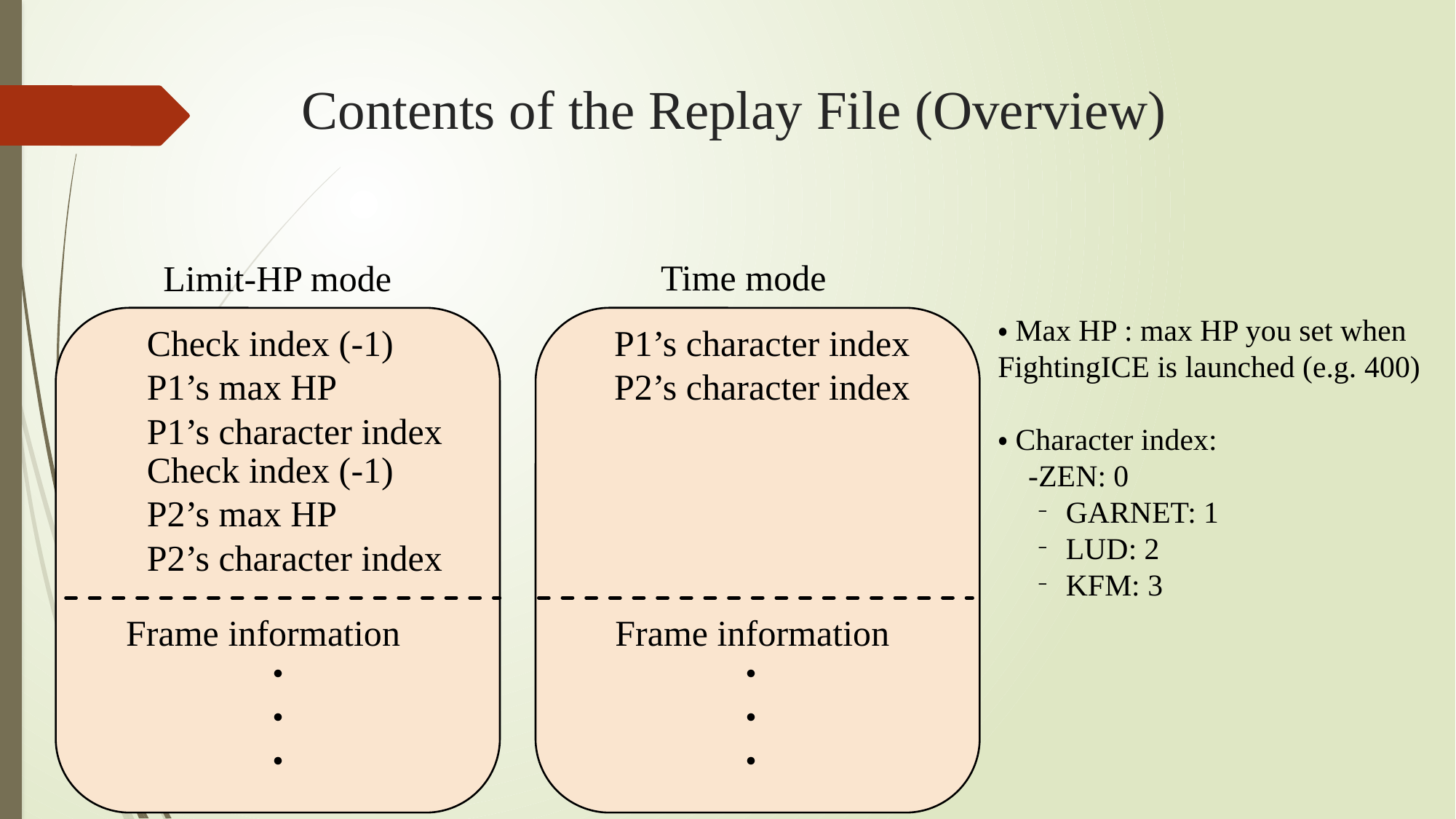

# Contents of the Replay File (Overview)
Time mode
Limit-HP mode
・Max HP : max HP you set when FightingICE is launched (e.g. 400)

・Character index:
    ‐ZEN: 0
　‐GARNET: 1
　‐LUD: 2
　‐KFM: 3

Check index (-1)
P1’s character index
P1’s max HP
P2’s character index
P1’s character index
Check index (-1)
P2’s max HP
P2’s character index
Frame information
Frame information
・・・
・・・